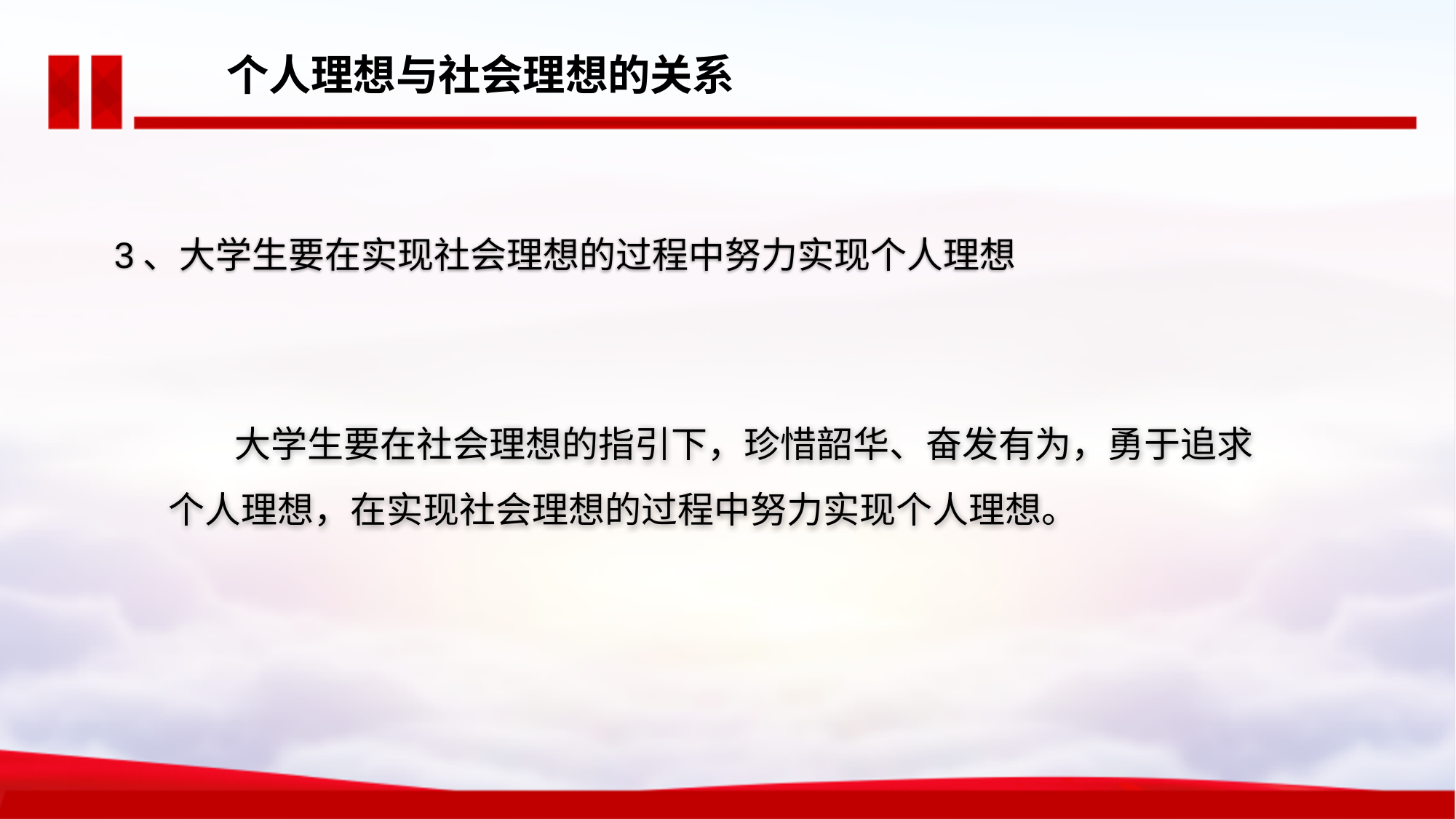

个人理想与社会理想的关系
3、大学生要在实现社会理想的过程中努力实现个人理想
       大学生要在社会理想的指引下，珍惜韶华、奋发有为，勇于追求个人理想，在实现社会理想的过程中努力实现个人理想。